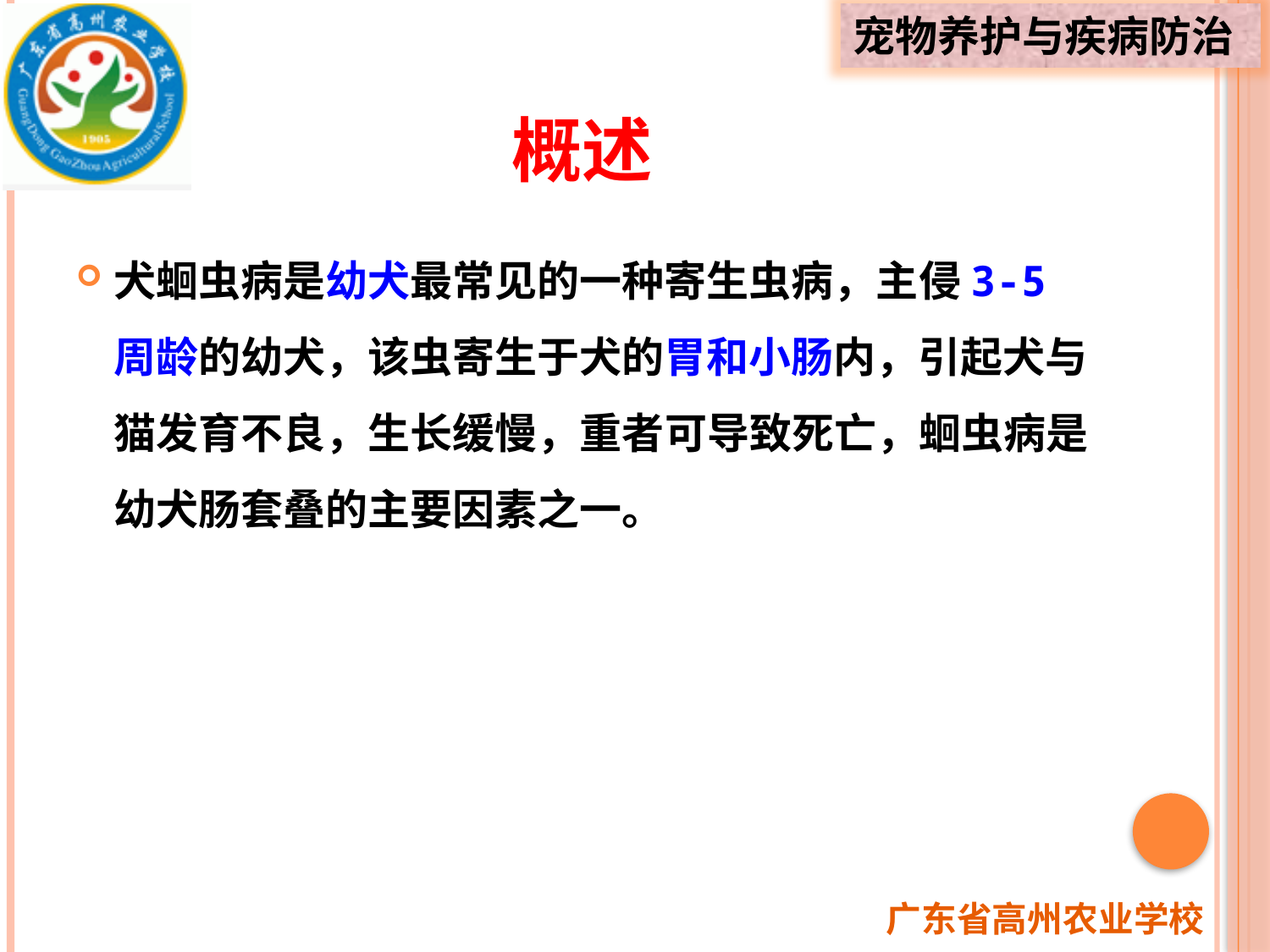

# 概述
犬蛔虫病是幼犬最常见的一种寄生虫病，主侵3-5周龄的幼犬，该虫寄生于犬的胃和小肠内，引起犬与猫发育不良，生长缓慢，重者可导致死亡，蛔虫病是幼犬肠套叠的主要因素之一。